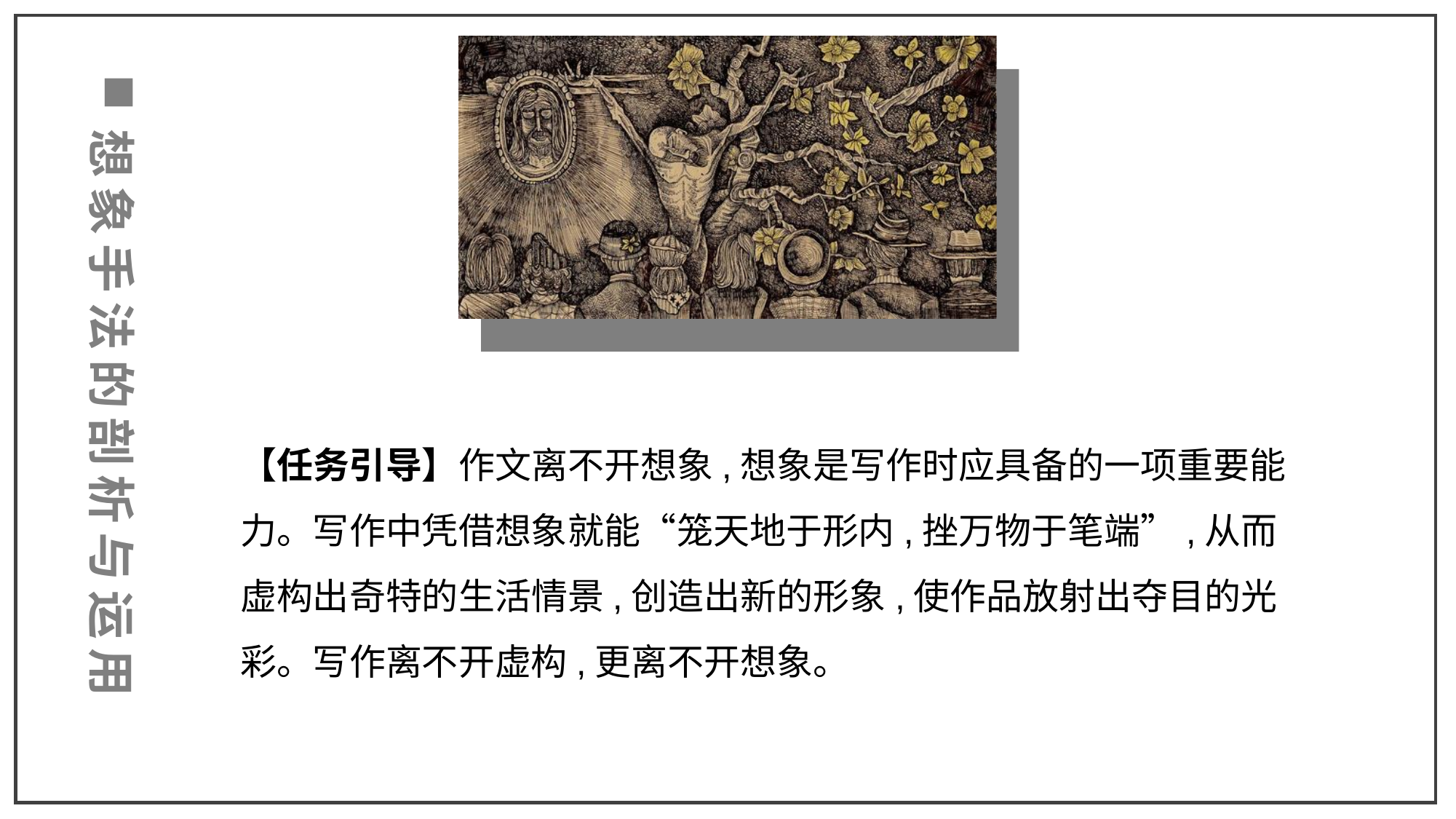

想象手法的剖析与运用

【任务引导】作文离不开想象,想象是写作时应具备的一项重要能力。写作中凭借想象就能“笼天地于形内,挫万物于笔端”,从而虚构出奇特的生活情景,创造出新的形象,使作品放射出夺目的光彩。写作离不开虚构,更离不开想象。